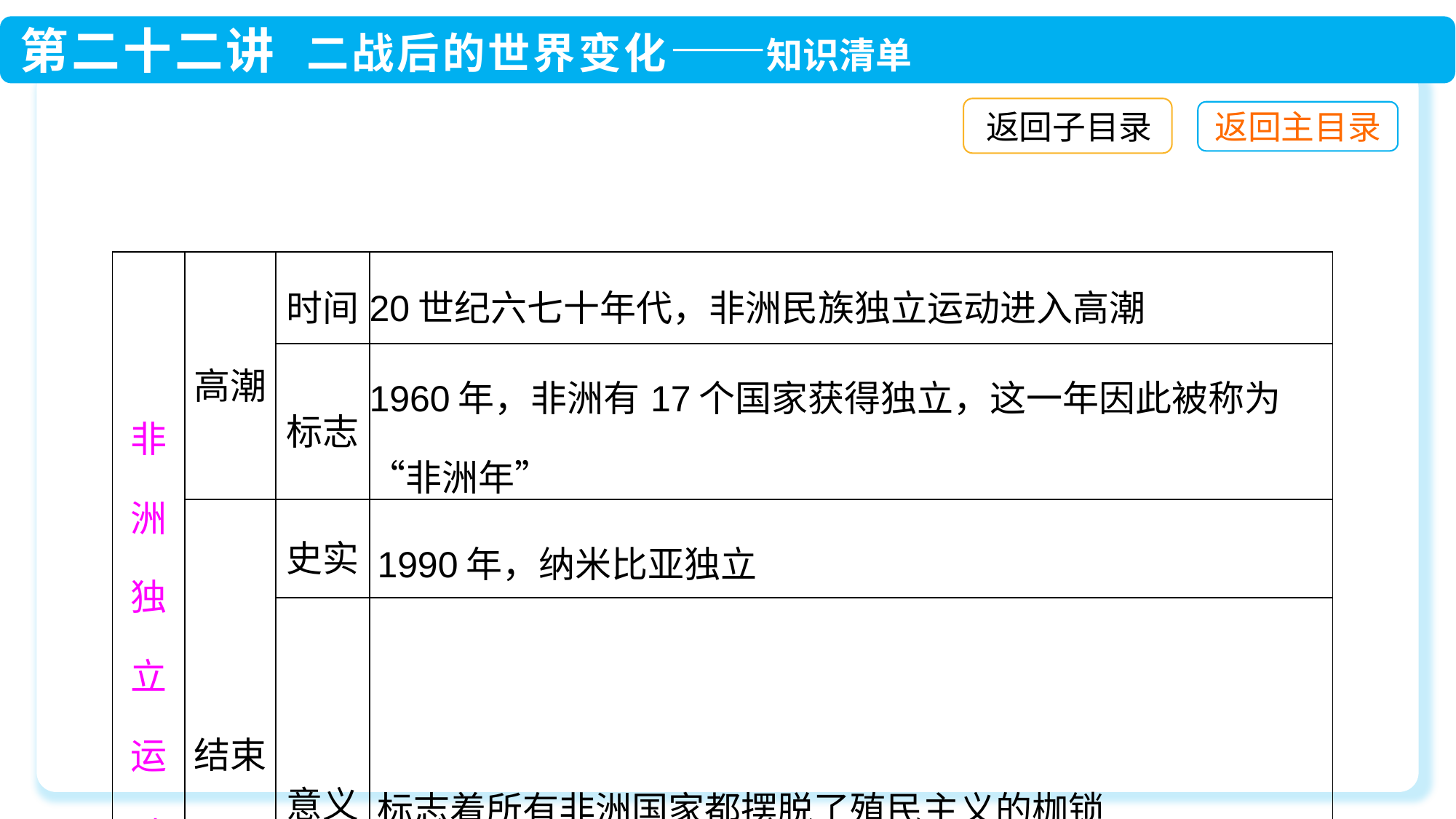

返回子目录
| 非洲独立运动 | 高潮 | 时间 | 20世纪六七十年代，非洲民族独立运动进入高潮 |
| --- | --- | --- | --- |
|  |  | 标志 | 1960年，非洲有17个国家获得独立，这一年因此被称为“非洲年” |
|  | 结束 | 史实 | 1990年，纳米比亚独立 |
|  |  | 意义 | 标志着所有非洲国家都摆脱了殖民主义的枷锁 |